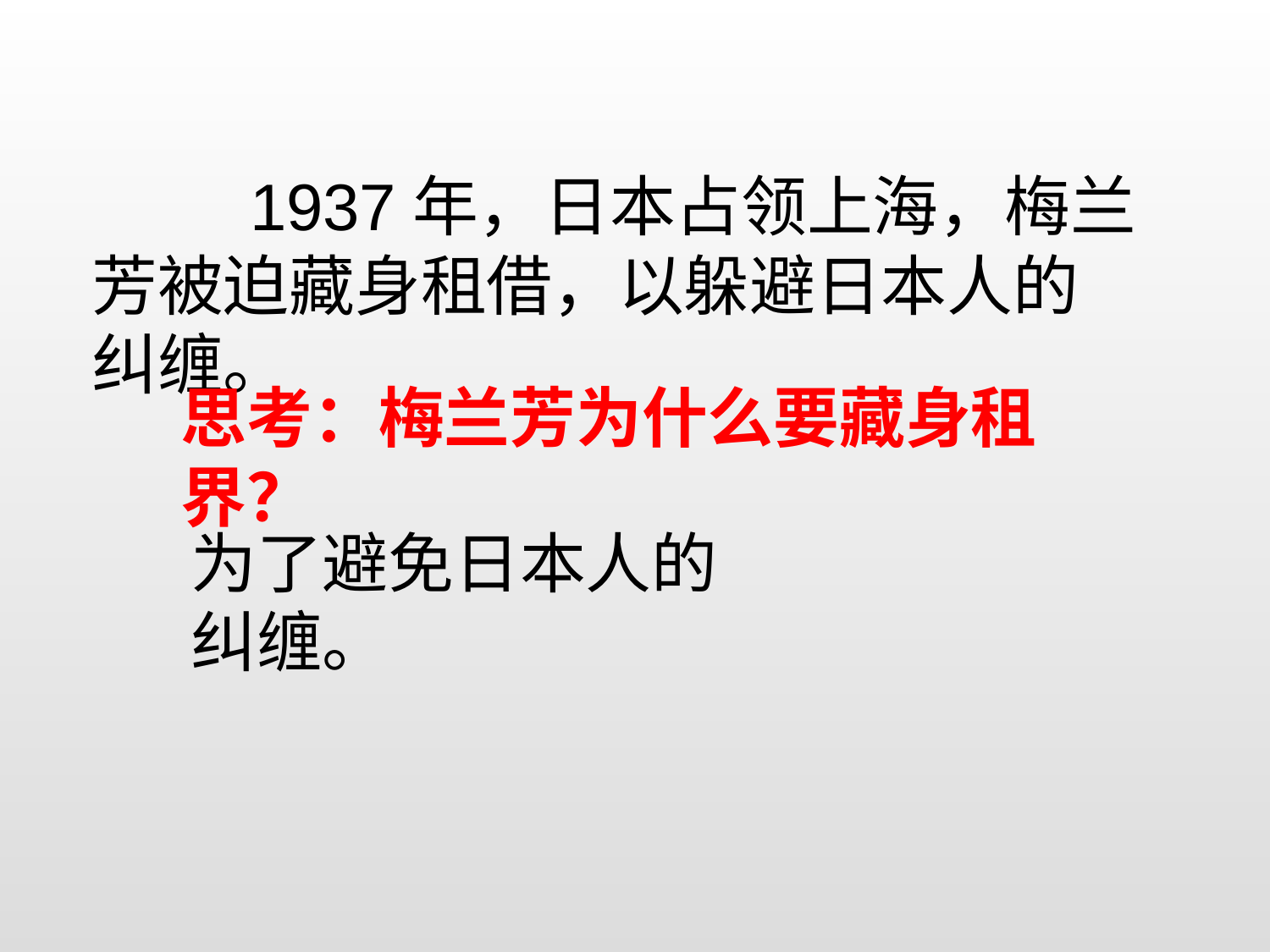

1937年，日本占领上海，梅兰芳被迫藏身租借，以躲避日本人的纠缠。
思考：梅兰芳为什么要藏身租界？
为了避免日本人的纠缠。